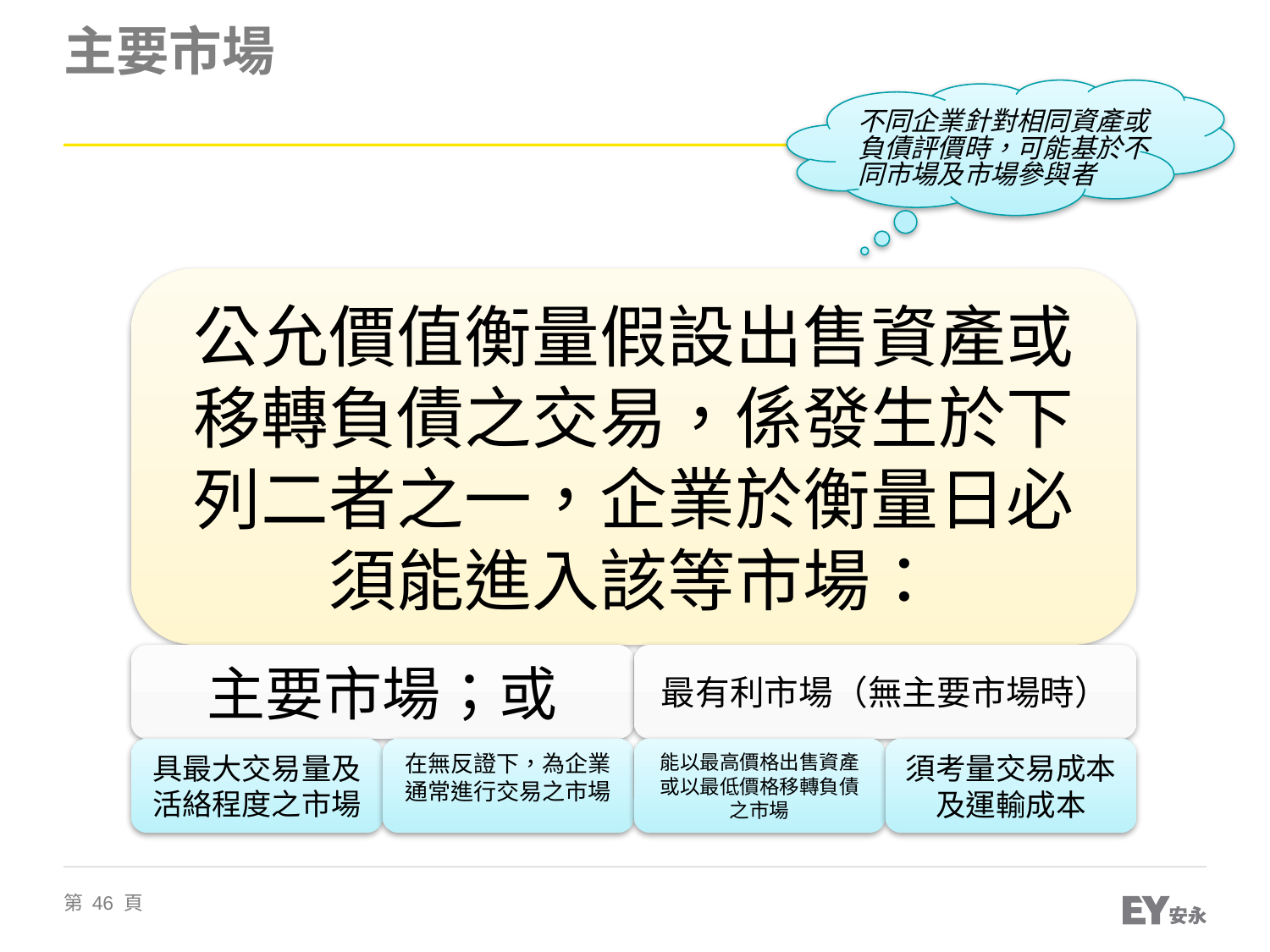

# 主要市場

不同企業針對相同資產或負債評價時，可能基於不同市場及市場參與者
公允價值衡量假設出售資產或移轉負債之交易，係發生於下列二者之一，企業於衡量日必須能進入該等市場：
主要市場；或
具最大交易量及活絡程度之市場
在無反證下，為企業通常進行交易之市場
最有利市場（無主要市場時）
能以最高價格出售資產或以最低價格移轉負債之市場
須考量交易成本及運輸成本